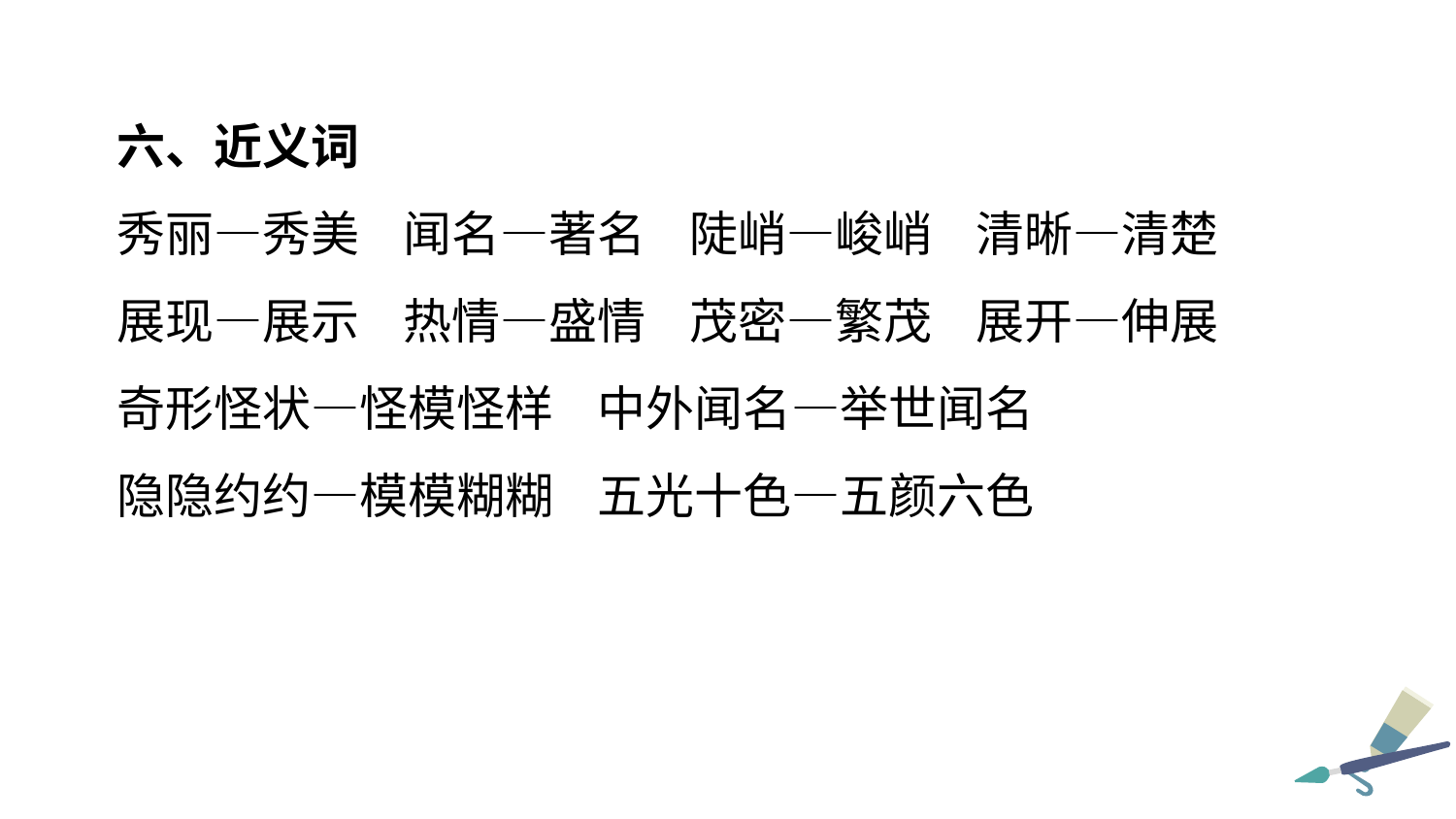

六、近义词
秀丽—秀美    闻名—著名    陡峭—峻峭    清晰—清楚
展现—展示    热情—盛情    茂密—繁茂    展开—伸展
奇形怪状—怪模怪样    中外闻名—举世闻名
隐隐约约—模模糊糊    五光十色—五颜六色